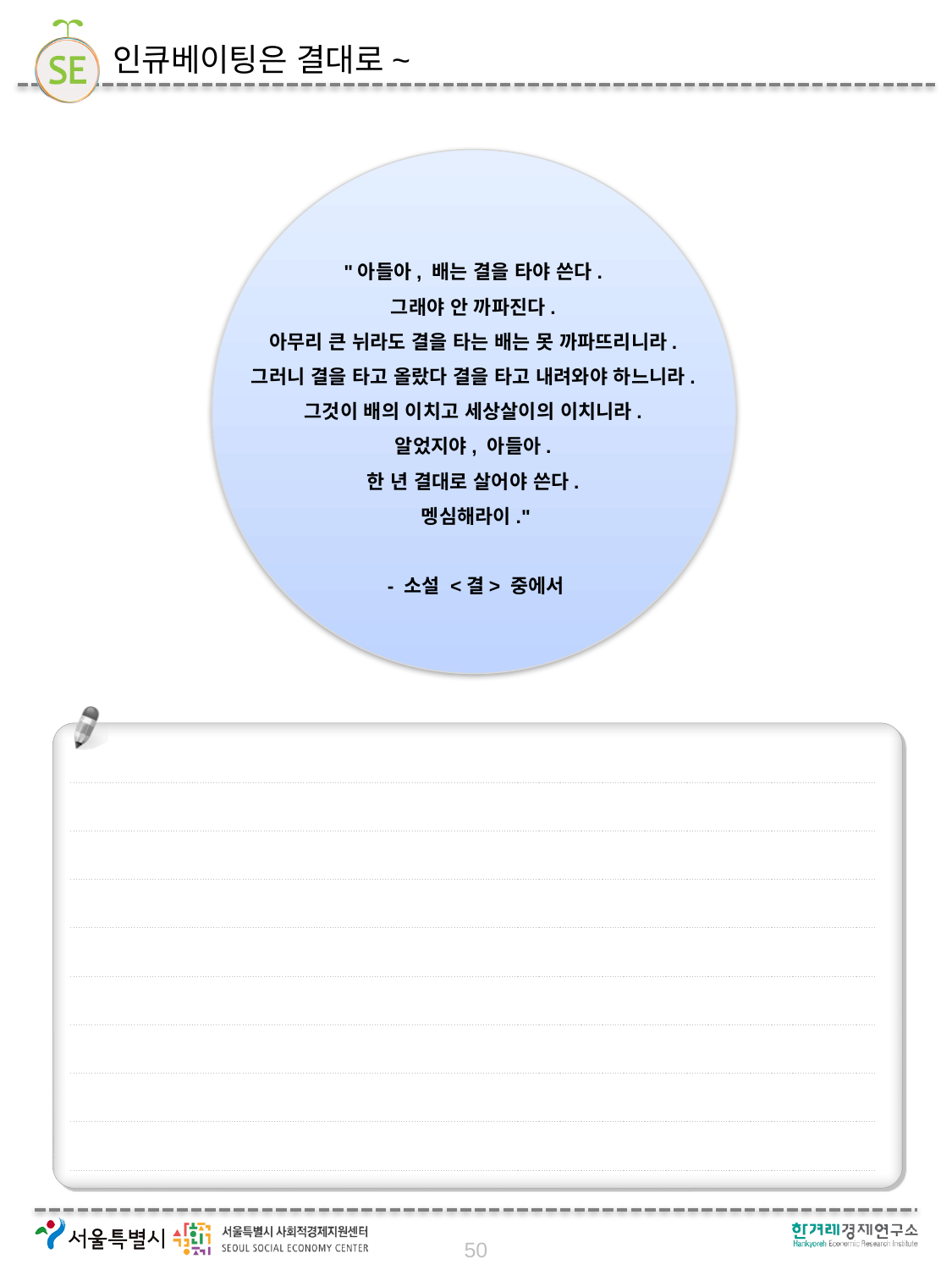

# 인큐베이팅은 결대로~

"아들아, 배는 결을 타야 쓴다.
그래야 안 까파진다.
아무리 큰 뉘라도 결을 타는 배는 못 까파뜨리니라.
그러니 결을 타고 올랐다 결을 타고 내려와야 하느니라.
그것이 배의 이치고 세상살이의 이치니라.
알었지야, 아들아.
한 년 결대로 살어야 쓴다.
멩심해라이."

- 소설 <결> 중에서
50